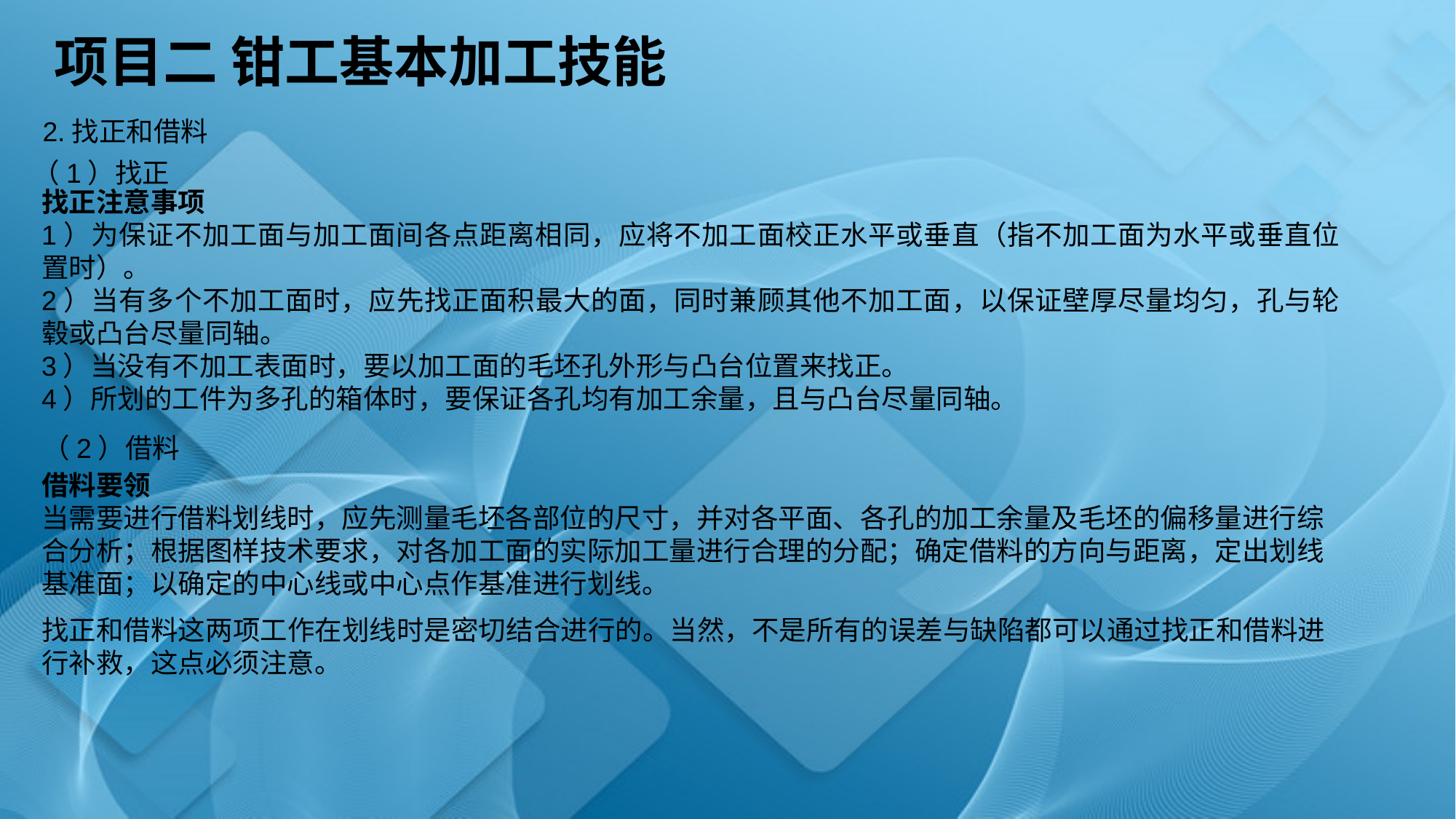

项目二 钳工基本加工技能
2.找正和借料
（1）找正
找正注意事项
1）为保证不加工面与加工面间各点距离相同，应将不加工面校正水平或垂直（指不加工面为水平或垂直位置时）。
2）当有多个不加工面时，应先找正面积最大的面，同时兼顾其他不加工面，以保证壁厚尽量均匀，孔与轮毂或凸台尽量同轴。
3）当没有不加工表面时，要以加工面的毛坯孔外形与凸台位置来找正。
4）所划的工件为多孔的箱体时，要保证各孔均有加工余量，且与凸台尽量同轴。
（2）借料
借料要领
当需要进行借料划线时，应先测量毛坯各部位的尺寸，并对各平面、各孔的加工余量及毛坯的偏移量进行综合分析；根据图样技术要求，对各加工面的实际加工量进行合理的分配；确定借料的方向与距离，定出划线基准面；以确定的中心线或中心点作基准进行划线。
找正和借料这两项工作在划线时是密切结合进行的。当然，不是所有的误差与缺陷都可以通过找正和借料进行补救，这点必须注意。